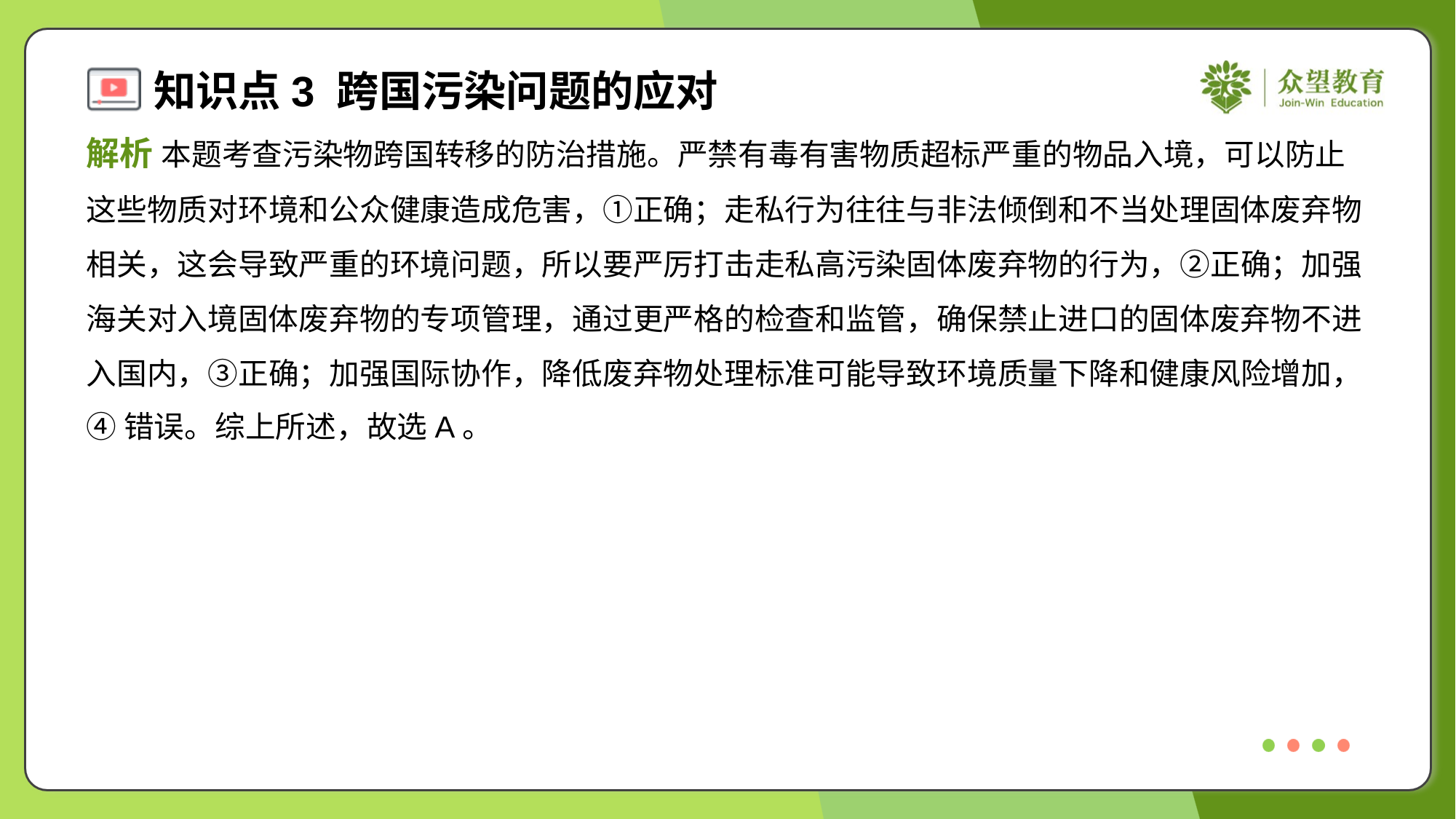

解析 本题考查污染物跨国转移的防治措施。严禁有毒有害物质超标严重的物品入境，可以防止
这些物质对环境和公众健康造成危害，①正确；走私行为往往与非法倾倒和不当处理固体废弃物
相关，这会导致严重的环境问题，所以要严厉打击走私高污染固体废弃物的行为，②正确；加强
海关对入境固体废弃物的专项管理，通过更严格的检查和监管，确保禁止进口的固体废弃物不进
入国内，③正确；加强国际协作，降低废弃物处理标准可能导致环境质量下降和健康风险增加，
④错误。综上所述，故选A。